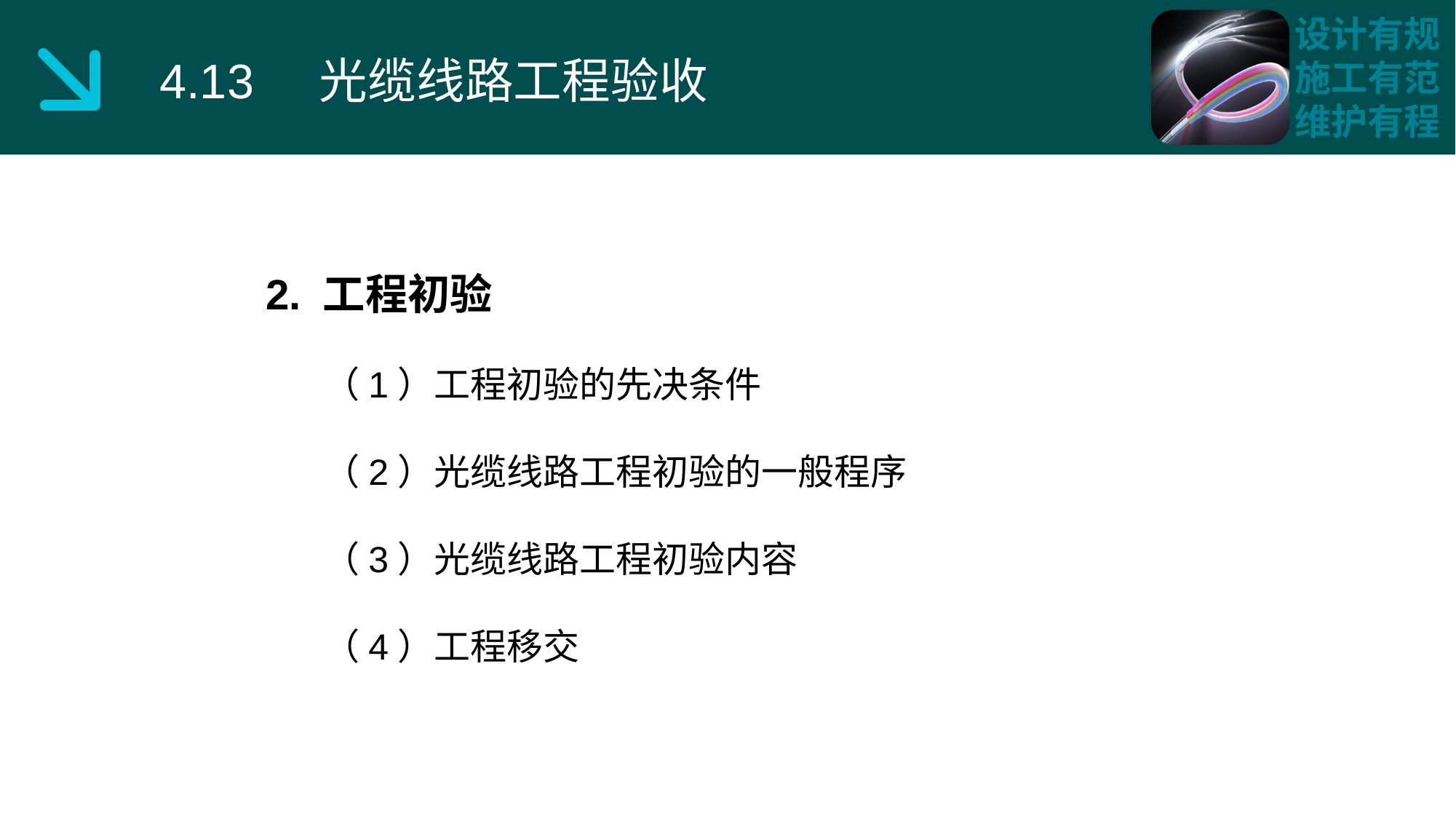

4.13    光缆线路工程验收

2. 工程初验

      （1）工程初验的先决条件

      （2）光缆线路工程初验的一般程序

      （3）光缆线路工程初验内容

      （4）工程移交